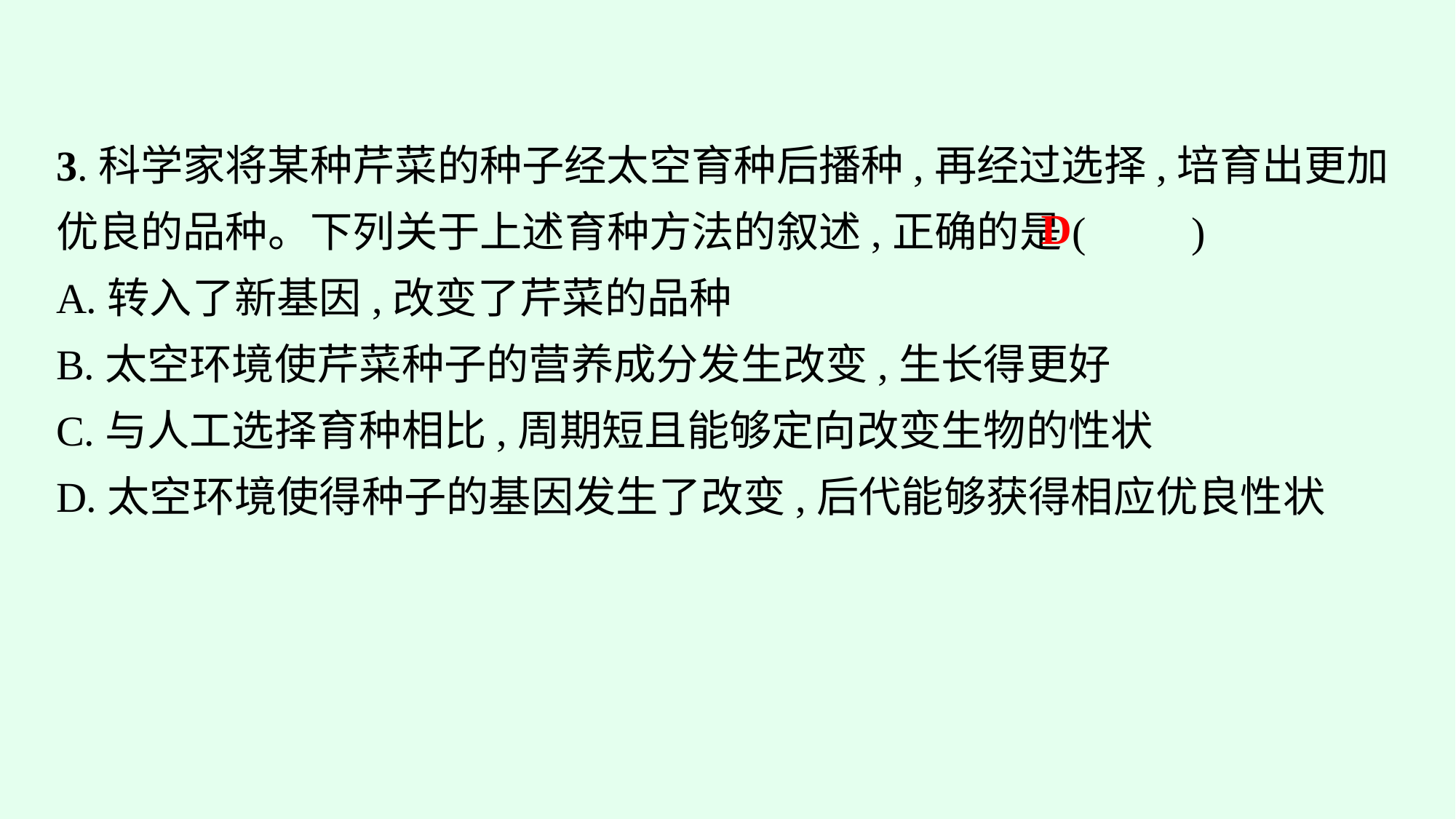

3.科学家将某种芹菜的种子经太空育种后播种,再经过选择,培育出更加优良的品种。下列关于上述育种方法的叙述,正确的是(　　)
A.转入了新基因,改变了芹菜的品种
B.太空环境使芹菜种子的营养成分发生改变,生长得更好
C.与人工选择育种相比,周期短且能够定向改变生物的性状
D.太空环境使得种子的基因发生了改变,后代能够获得相应优良性状
D